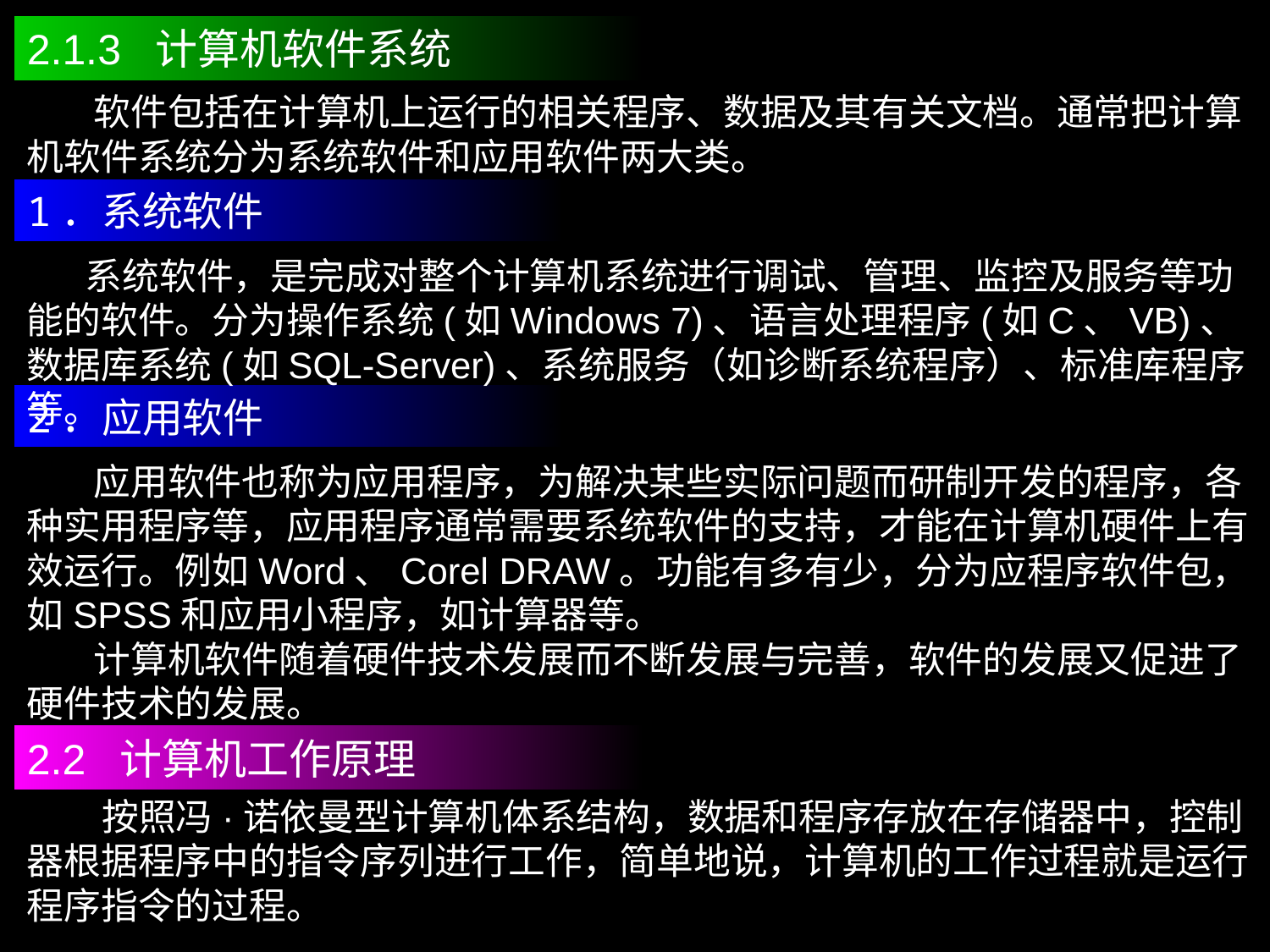

2.1.3  计算机软件系统
       软件包括在计算机上运行的相关程序、数据及其有关文档。通常把计算机软件系统分为系统软件和应用软件两大类。
1．系统软件
      系统软件，是完成对整个计算机系统进行调试、管理、监控及服务等功能的软件。分为操作系统(如Windows 7)、语言处理程序(如C、VB)、数据库系统(如SQL-Server)、系统服务（如诊断系统程序）、标准库程序等。
2．应用软件
       应用软件也称为应用程序，为解决某些实际问题而研制开发的程序，各种实用程序等，应用程序通常需要系统软件的支持，才能在计算机硬件上有效运行。例如Word、Corel DRAW。功能有多有少，分为应程序软件包，如SPSS和应用小程序，如计算器等。
       计算机软件随着硬件技术发展而不断发展与完善，软件的发展又促进了硬件技术的发展。
2.2  计算机工作原理
        按照冯·诺依曼型计算机体系结构，数据和程序存放在存储器中，控制器根据程序中的指令序列进行工作，简单地说，计算机的工作过程就是运行程序指令的过程。